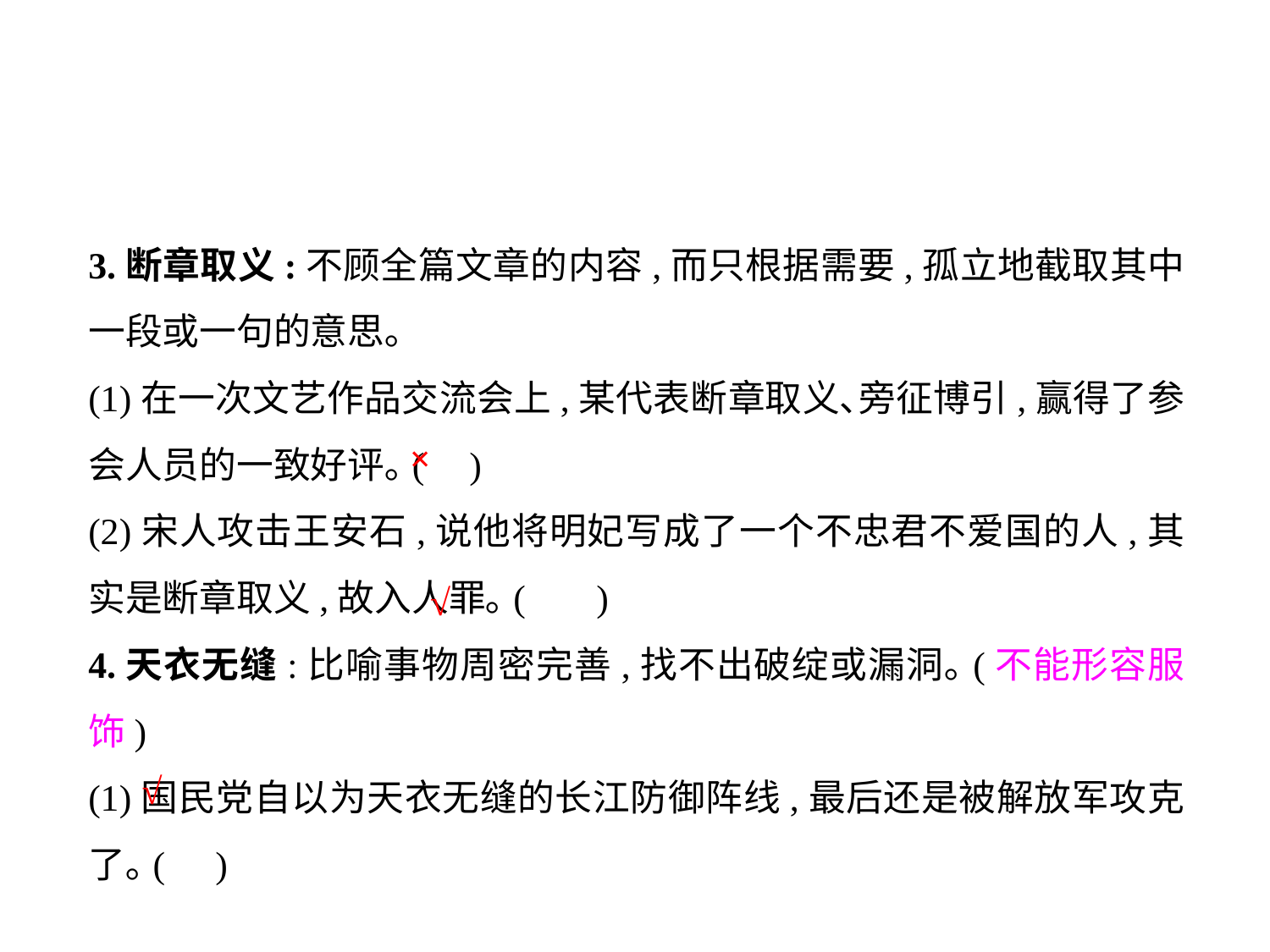

3.断章取义:不顾全篇文章的内容,而只根据需要,孤立地截取其中一段或一句的意思｡
(1)在一次文艺作品交流会上,某代表断章取义､旁征博引,赢得了参会人员的一致好评｡(	)
(2)宋人攻击王安石,说他将明妃写成了一个不忠君不爱国的人,其实是断章取义,故入人罪｡(	)
4.天衣无缝:比喻事物周密完善,找不出破绽或漏洞｡(不能形容服饰)
(1)国民党自以为天衣无缝的长江防御阵线,最后还是被解放军攻克了｡(	)
×
√
√